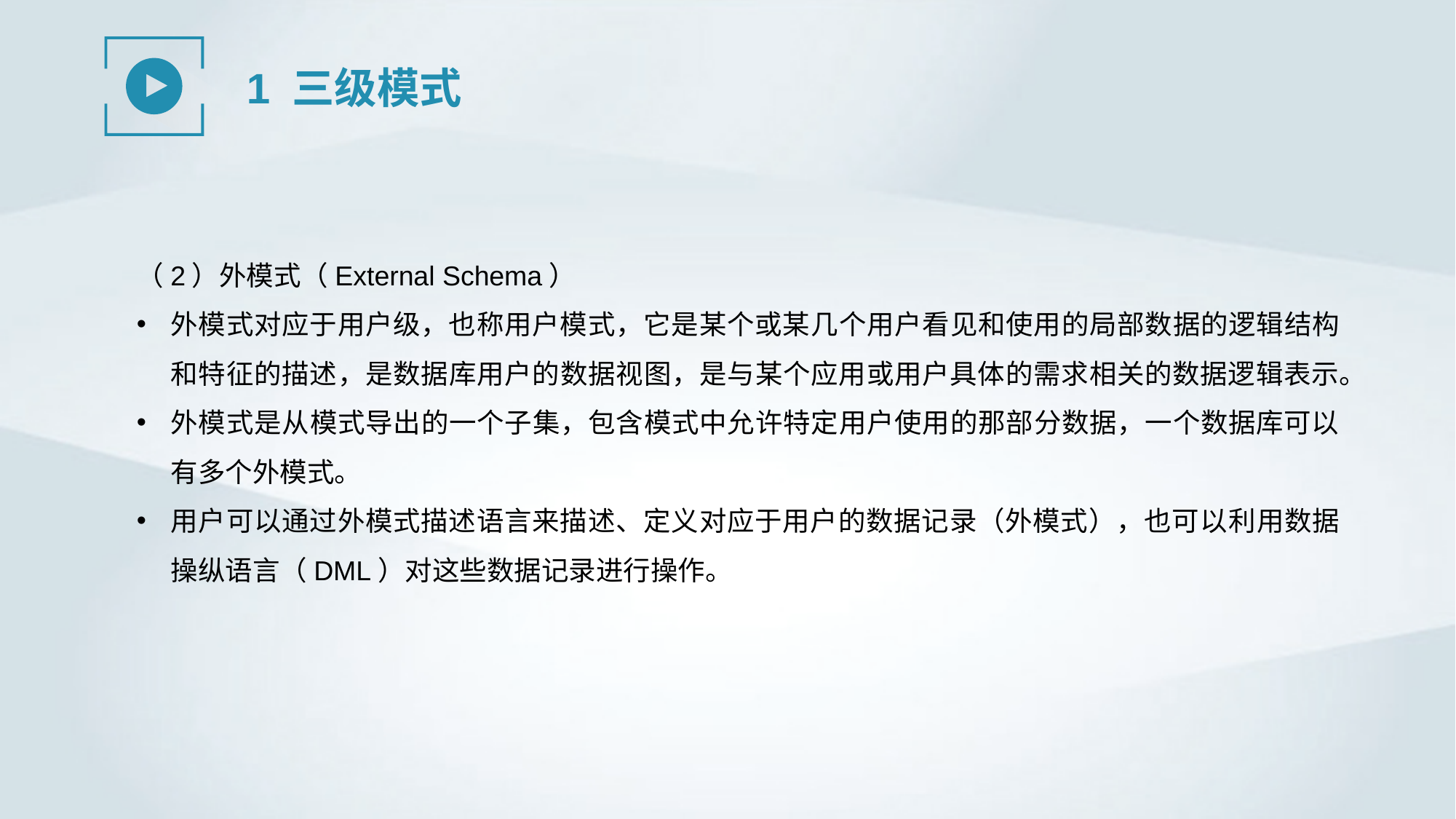

1 三级模式
（2）外模式（External Schema）
外模式对应于用户级，也称用户模式，它是某个或某几个用户看见和使用的局部数据的逻辑结构和特征的描述，是数据库用户的数据视图，是与某个应用或用户具体的需求相关的数据逻辑表示。
外模式是从模式导出的一个子集，包含模式中允许特定用户使用的那部分数据，一个数据库可以有多个外模式。
用户可以通过外模式描述语言来描述、定义对应于用户的数据记录（外模式），也可以利用数据操纵语言（DML）对这些数据记录进行操作。